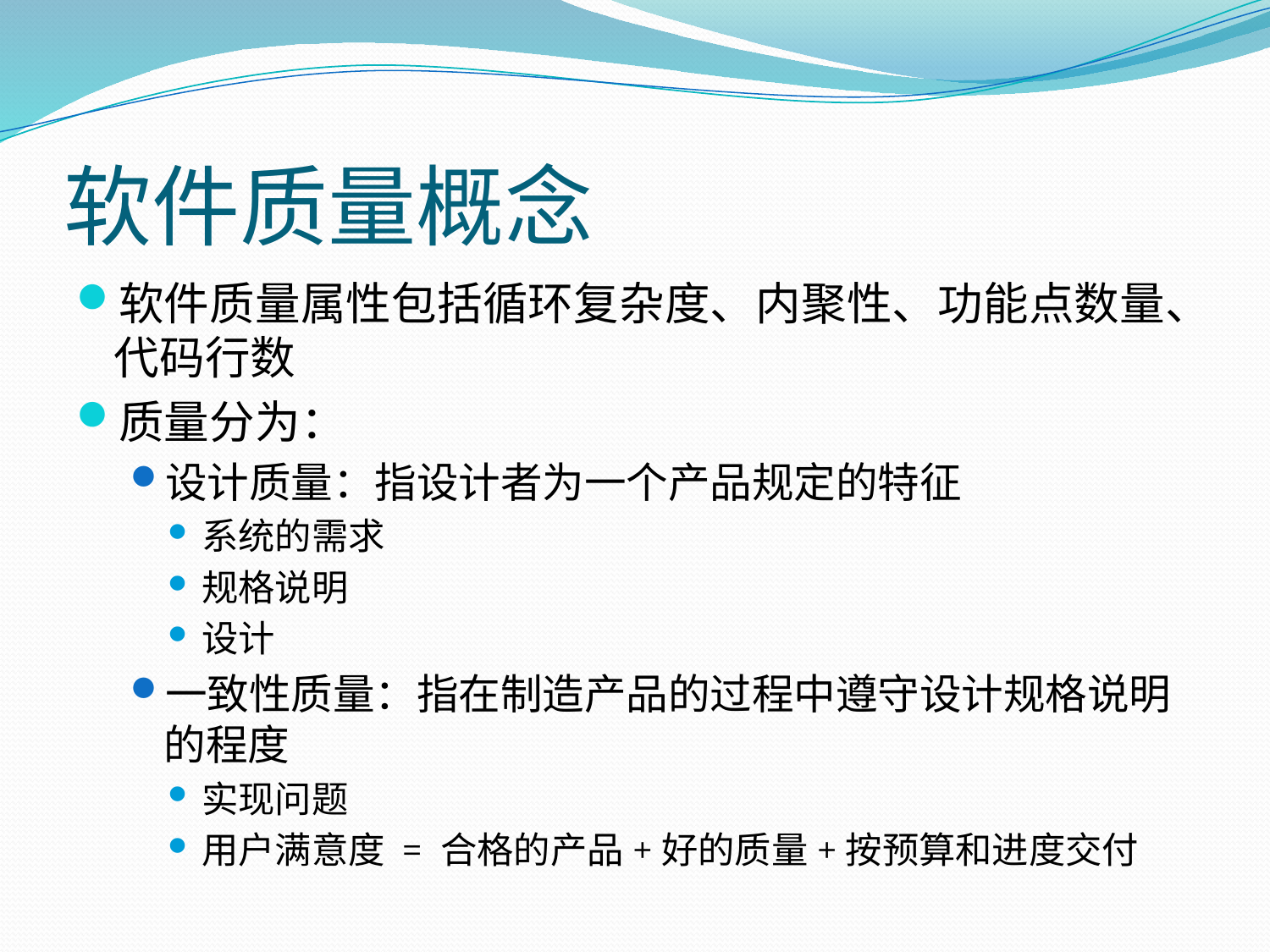

# 软件质量概念
软件质量属性包括循环复杂度、内聚性、功能点数量、代码行数
质量分为：
设计质量：指设计者为一个产品规定的特征
系统的需求
规格说明
设计
一致性质量：指在制造产品的过程中遵守设计规格说明的程度
实现问题
用户满意度 = 合格的产品+好的质量+按预算和进度交付